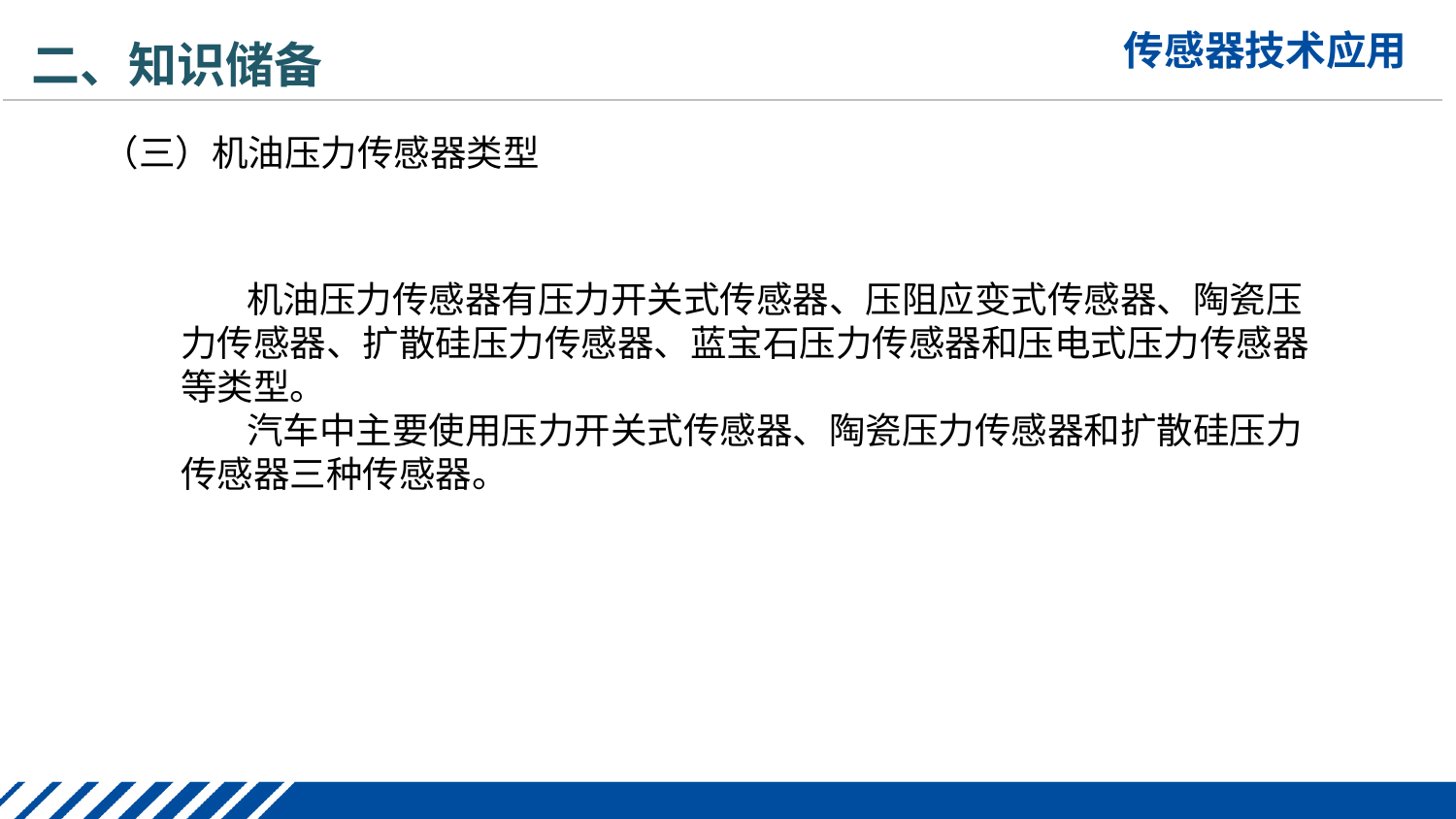

二、知识储备
（三）机油压力传感器类型
       机油压力传感器有压力开关式传感器、压阻应变式传感器、陶瓷压力传感器、扩散硅压力传感器、蓝宝石压力传感器和压电式压力传感器等类型。
       汽车中主要使用压力开关式传感器、陶瓷压力传感器和扩散硅压力传感器三种传感器。